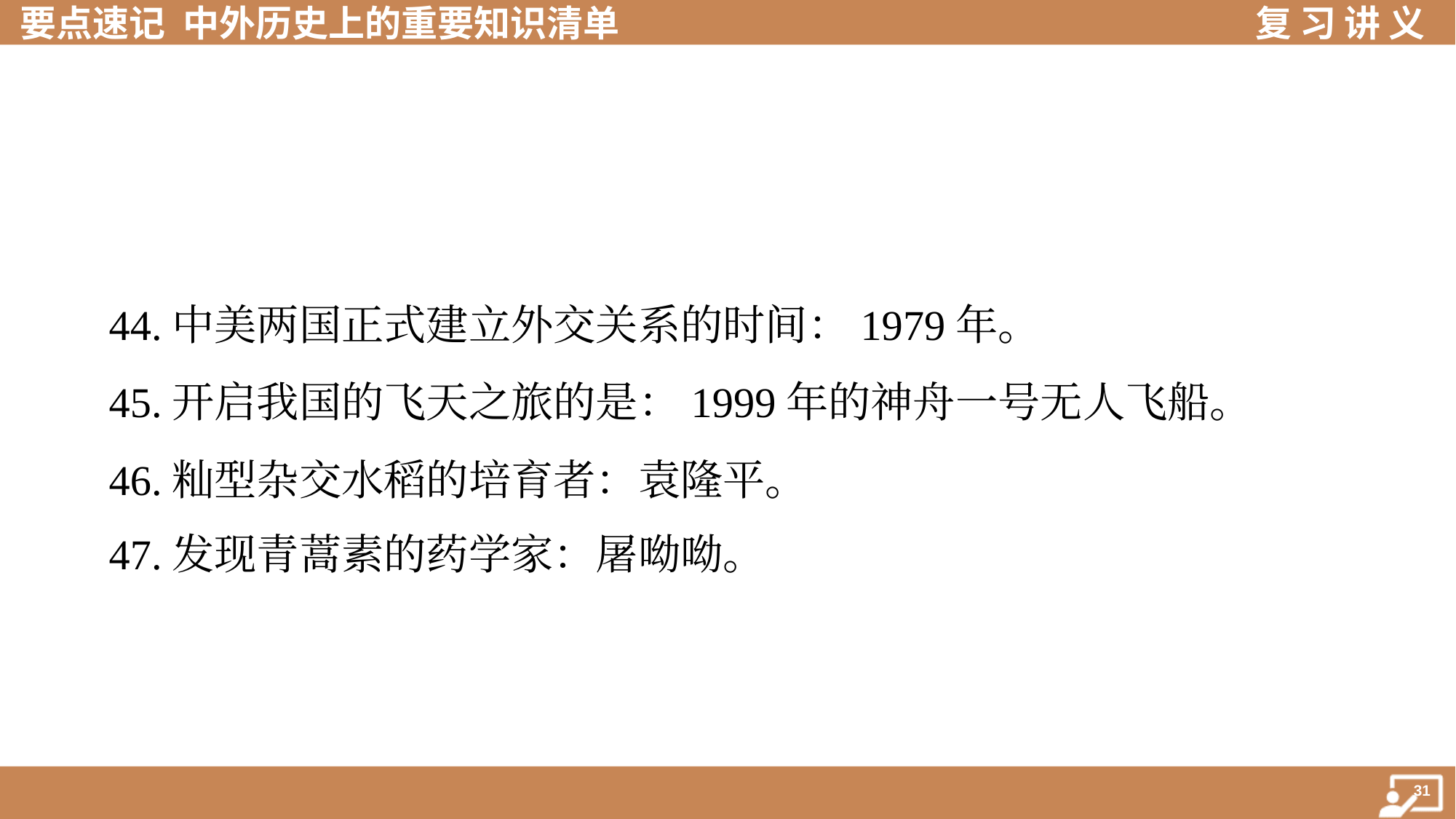

44.中美两国正式建立外交关系的时间：1979年。
    45.开启我国的飞天之旅的是：1999年的神舟一号无人飞船。
    46.籼型杂交水稻的培育者：袁隆平。
    47.发现青蒿素的药学家：屠呦呦。